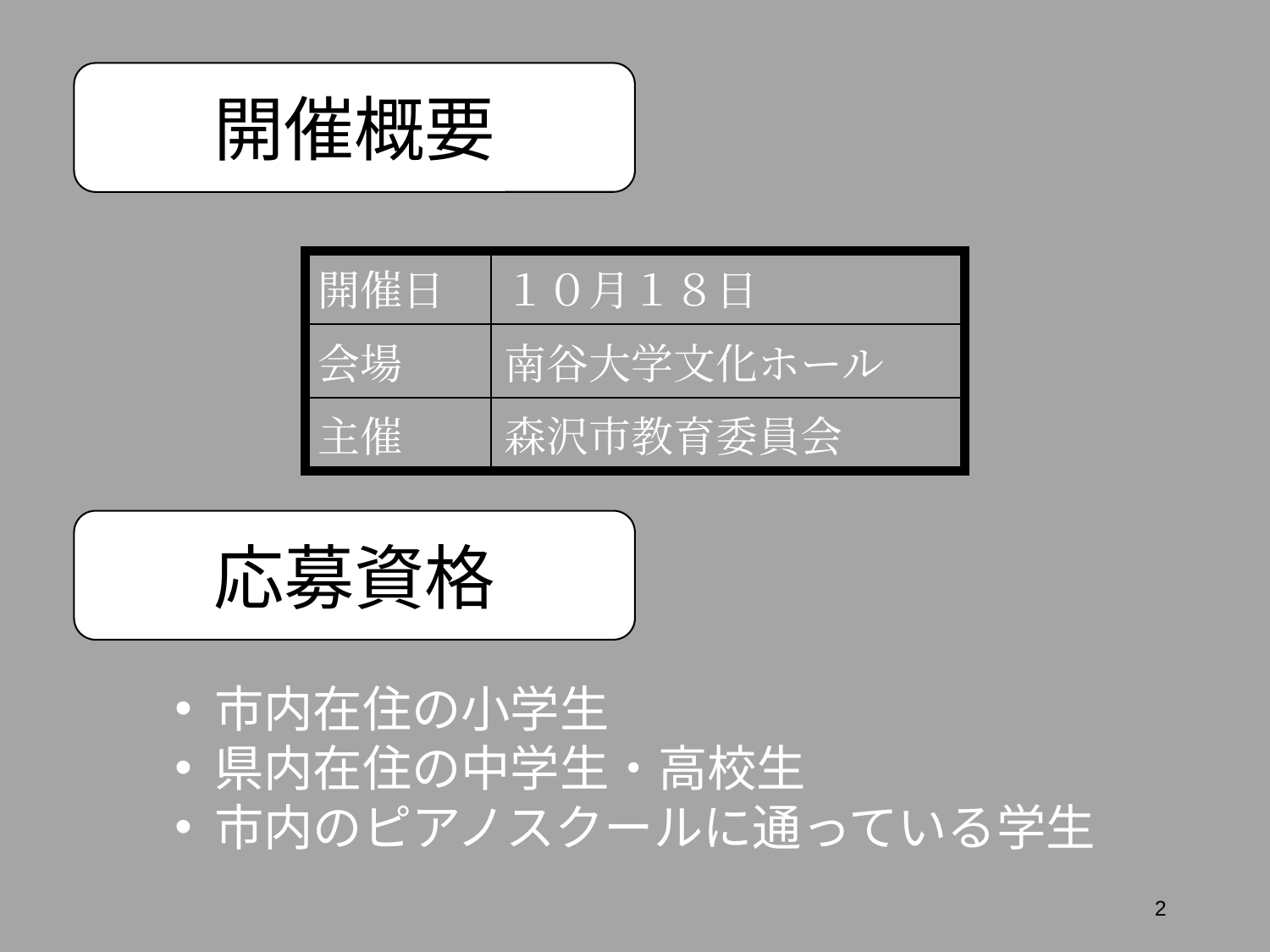

開催概要
| 開催日 | １０月１８日 |
| --- | --- |
| 会場 | 南谷大学文化ホール |
| 主催 | 森沢市教育委員会 |
応募資格
市内在住の小学生
県内在住の中学生・高校生
市内のピアノスクールに通っている学生
2